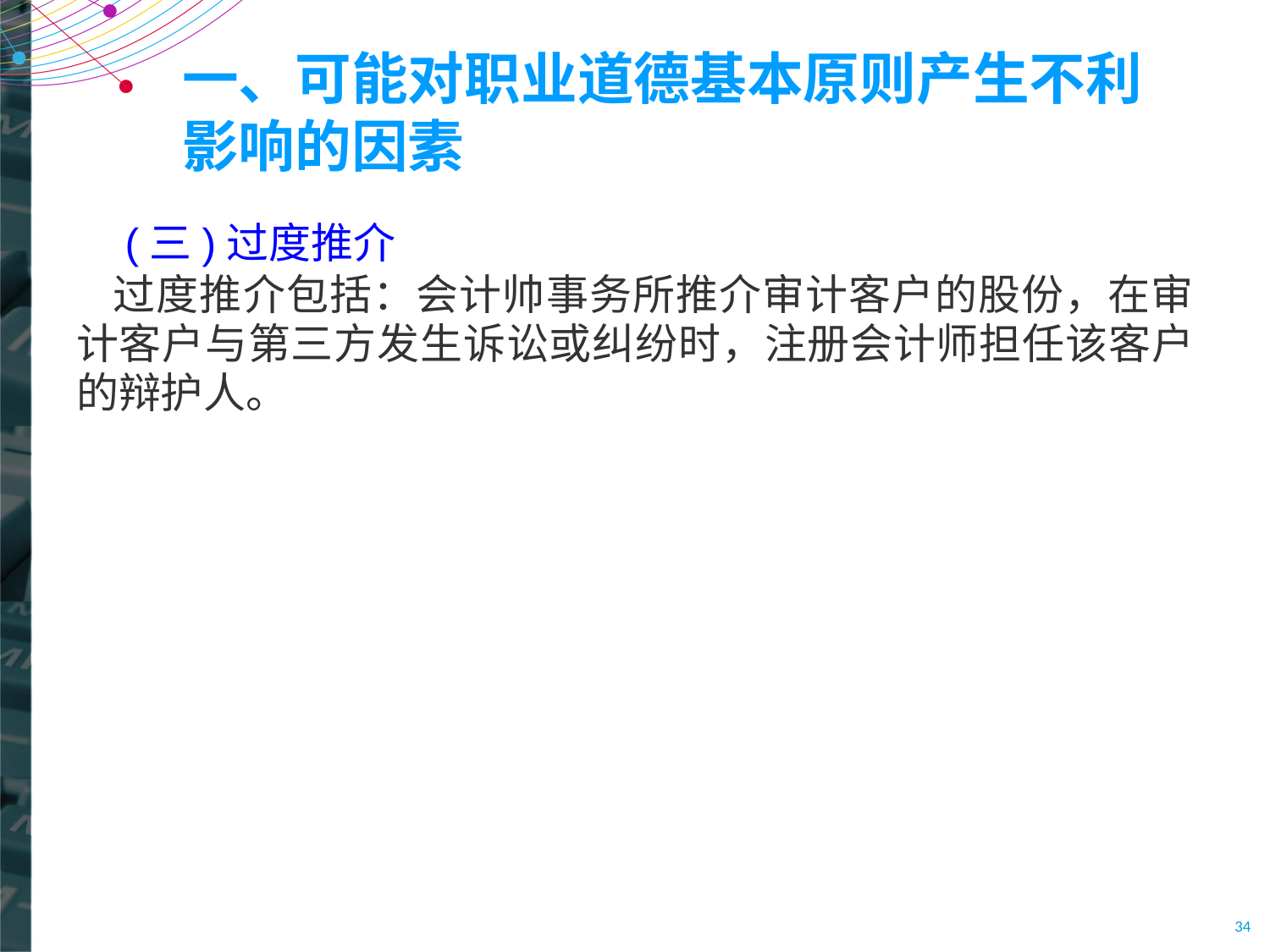

# 一、可能对职业道德基本原则产生不利影响的因素

 (三)过度推介
过度推介包括：会计帅事务所推介审计客户的股份，在审计客户与第三方发生诉讼或纠纷时，注册会计师担任该客户的辩护人。